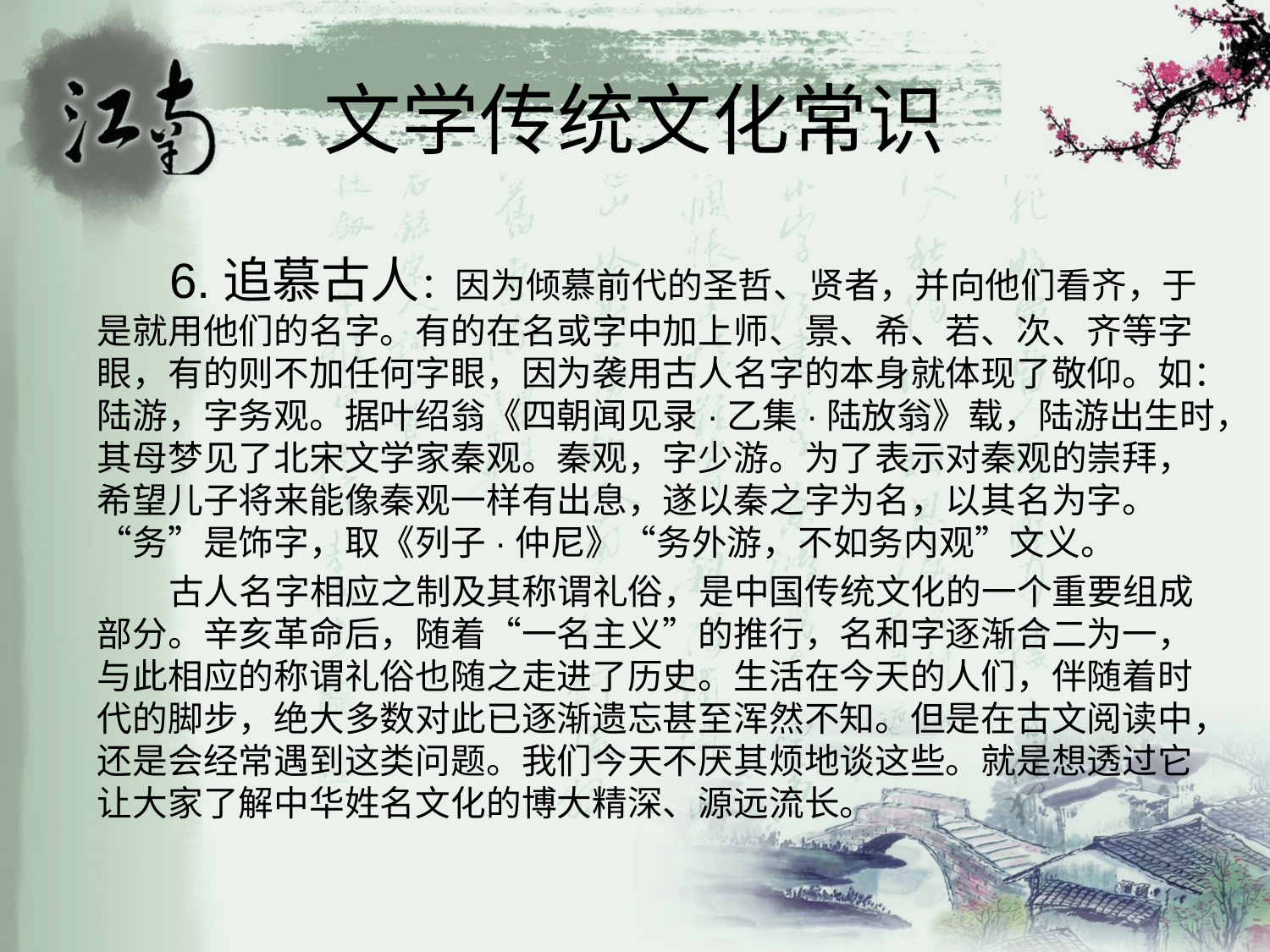

# 文学传统文化常识
       6.追慕古人：因为倾慕前代的圣哲、贤者，并向他们看齐，于是就用他们的名字。有的在名或字中加上师、景、希、若、次、齐等字眼，有的则不加任何字眼，因为袭用古人名字的本身就体现了敬仰。如：陆游，字务观。据叶绍翁《四朝闻见录·乙集·陆放翁》载，陆游出生时，其母梦见了北宋文学家秦观。秦观，字少游。为了表示对秦观的崇拜，希望儿子将来能像秦观一样有出息，遂以秦之字为名，以其名为字。“务”是饰字，取《列子·仲尼》“务外游，不如务内观”文义。
        古人名字相应之制及其称谓礼俗，是中国传统文化的一个重要组成部分。辛亥革命后，随着“一名主义”的推行，名和字逐渐合二为一，与此相应的称谓礼俗也随之走进了历史。生活在今天的人们，伴随着时代的脚步，绝大多数对此已逐渐遗忘甚至浑然不知。但是在古文阅读中，还是会经常遇到这类问题。我们今天不厌其烦地谈这些。就是想透过它让大家了解中华姓名文化的博大精深、源远流长。